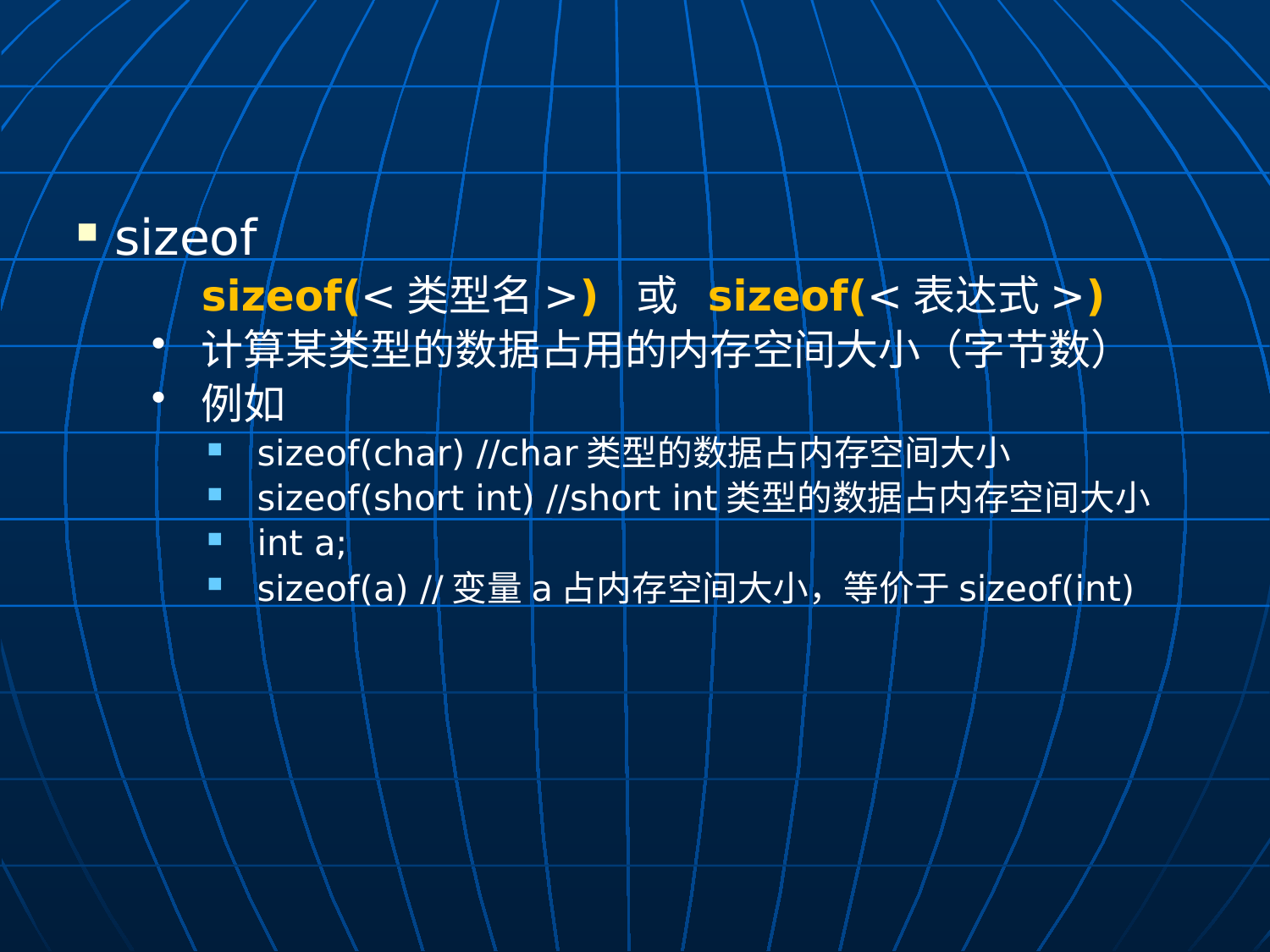

#
 sizeof
	sizeof(<类型名>)  或  sizeof(<表达式>)
计算某类型的数据占用的内存空间大小（字节数）
例如
sizeof(char) //char类型的数据占内存空间大小
sizeof(short int) //short int类型的数据占内存空间大小
int a;
sizeof(a) //变量a占内存空间大小，等价于sizeof(int)